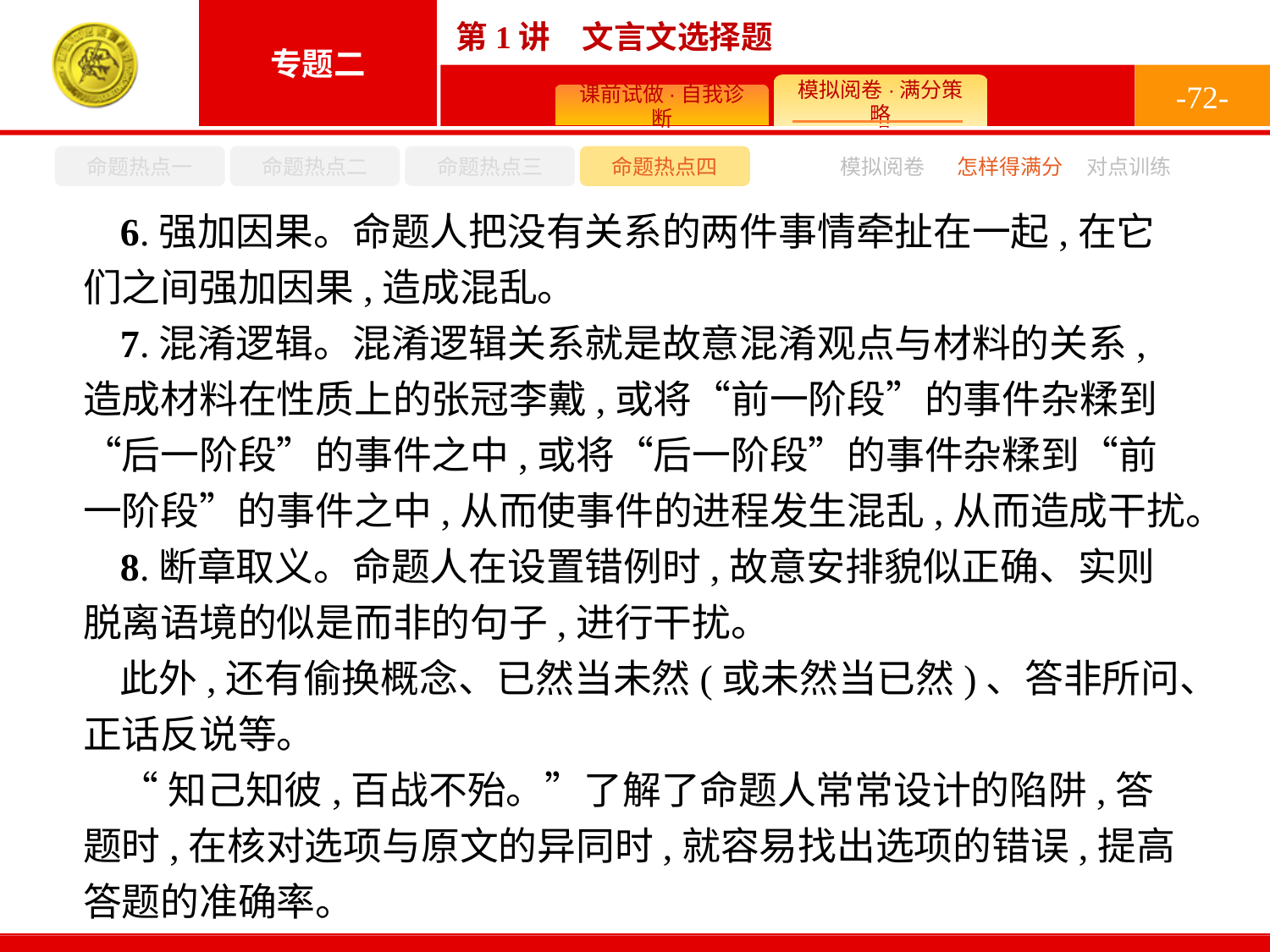

-72-
命题热点一
命题热点二
命题热点三
命题热点四
模拟阅卷
怎样得满分
对点训练
6.强加因果。命题人把没有关系的两件事情牵扯在一起,在它们之间强加因果,造成混乱。
7.混淆逻辑。混淆逻辑关系就是故意混淆观点与材料的关系,造成材料在性质上的张冠李戴,或将“前一阶段”的事件杂糅到“后一阶段”的事件之中,或将“后一阶段”的事件杂糅到“前一阶段”的事件之中,从而使事件的进程发生混乱,从而造成干扰。
8.断章取义。命题人在设置错例时,故意安排貌似正确、实则脱离语境的似是而非的句子,进行干扰。
此外,还有偷换概念、已然当未然(或未然当已然)、答非所问、正话反说等。
“知己知彼,百战不殆。”了解了命题人常常设计的陷阱,答题时,在核对选项与原文的异同时,就容易找出选项的错误,提高答题的准确率。